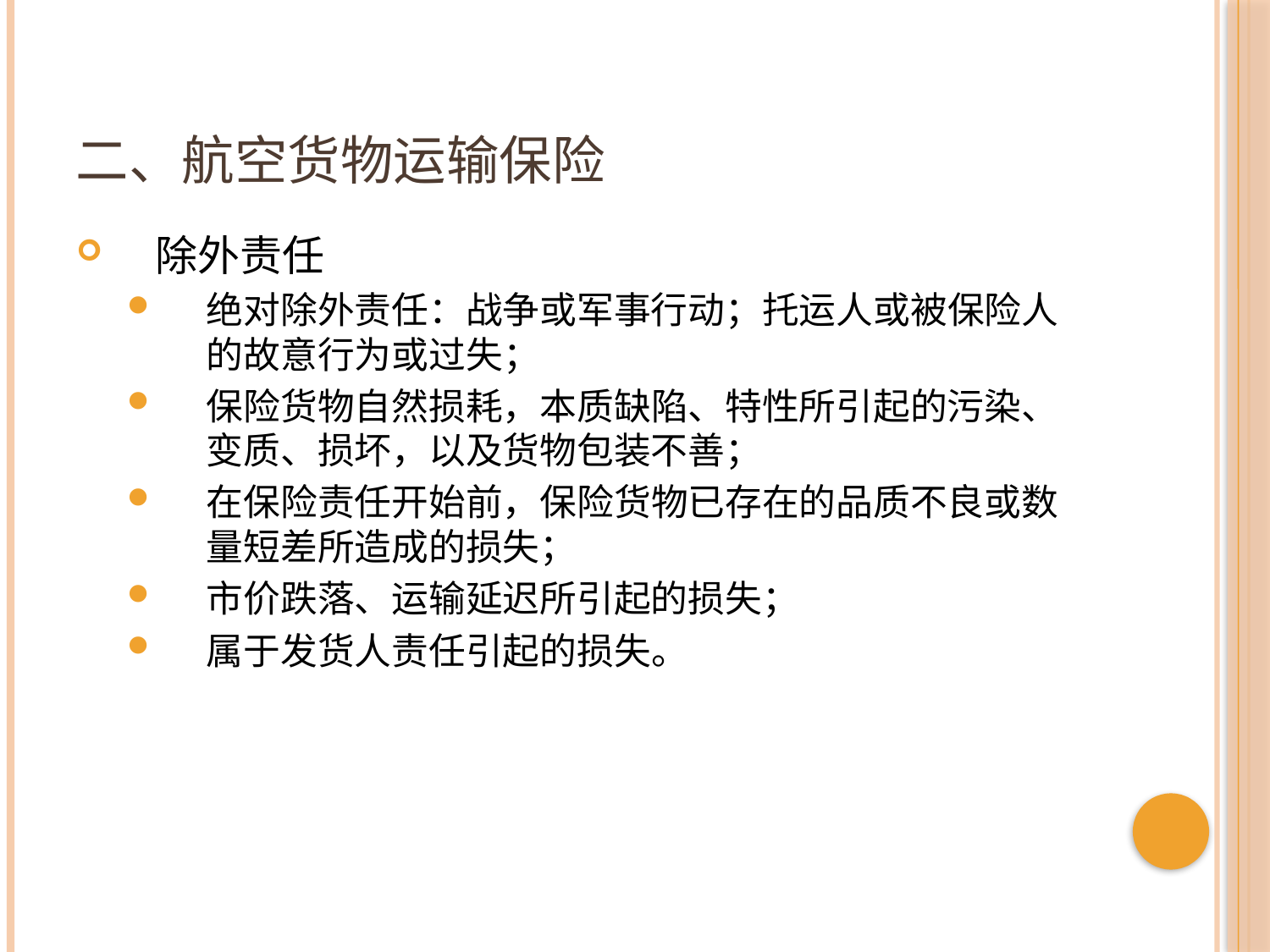

# 二、航空货物运输保险
除外责任
绝对除外责任：战争或军事行动；托运人或被保险人的故意行为或过失；
保险货物自然损耗，本质缺陷、特性所引起的污染、变质、损坏，以及货物包装不善；
在保险责任开始前，保险货物已存在的品质不良或数量短差所造成的损失；
市价跌落、运输延迟所引起的损失；
属于发货人责任引起的损失。